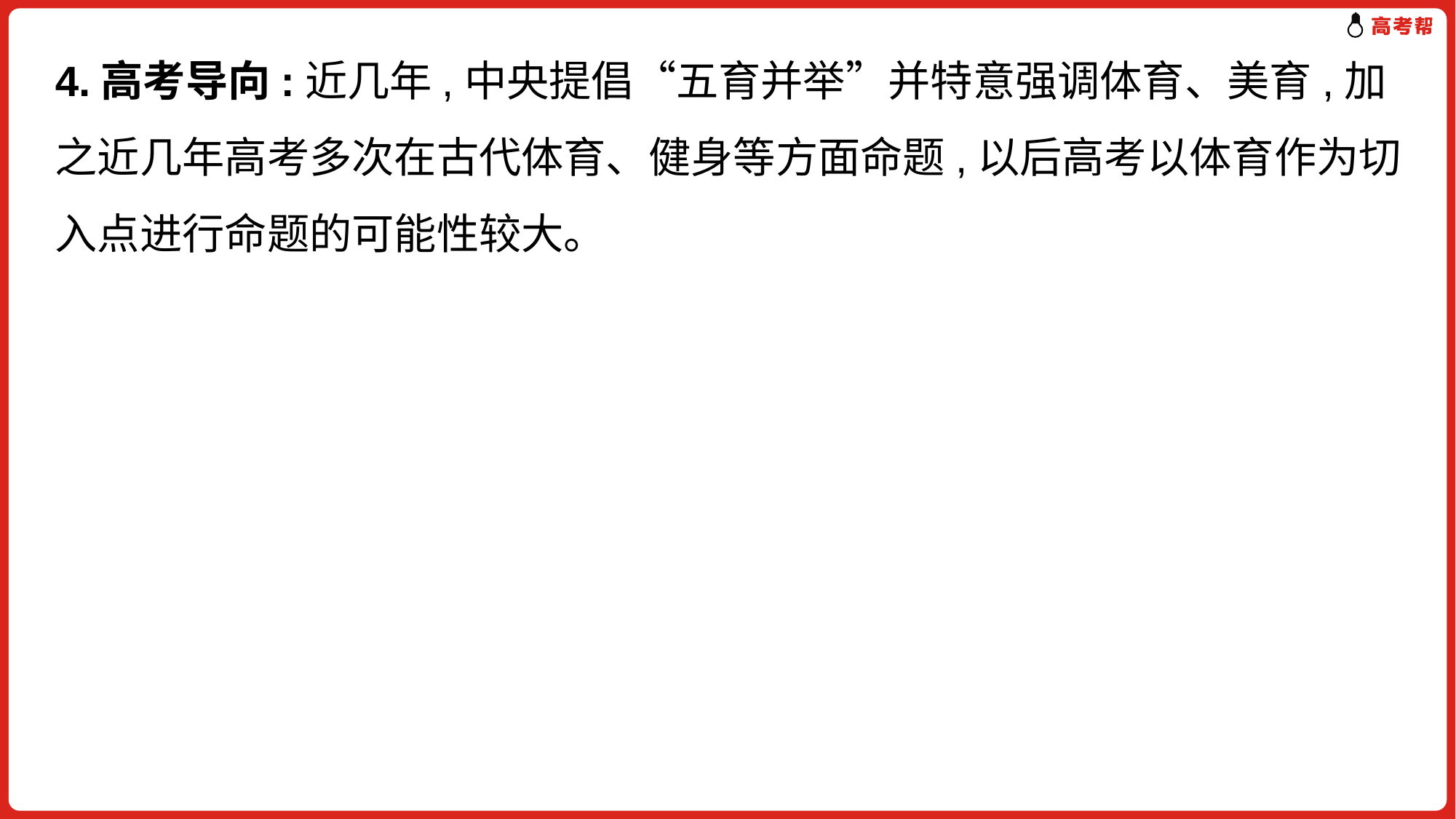

4.高考导向:近几年,中央提倡“五育并举”并特意强调体育、美育,加之近几年高考多次在古代体育、健身等方面命题,以后高考以体育作为切入点进行命题的可能性较大。